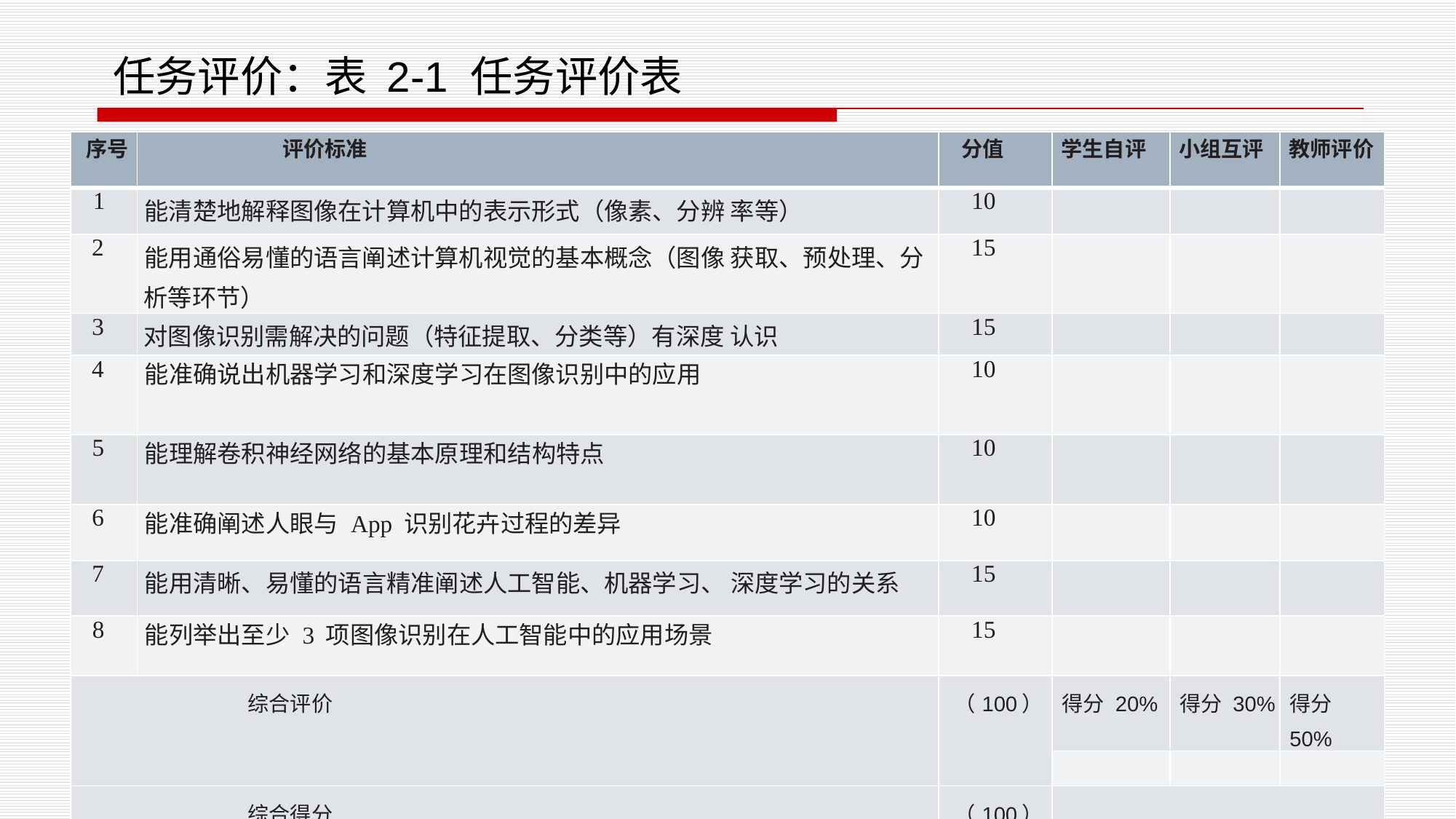

任务评价：表 2-1 任务评价表
| 序号 | 评价标准 | 分值 | 学生自评 | 小组互评 | 教师评价 |
| --- | --- | --- | --- | --- | --- |
| 1 | 能清楚地解释图像在计算机中的表示形式（像素、分辨 率等） | 10 |  |  |  |
| 2 | 能用通俗易懂的语言阐述计算机视觉的基本概念（图像 获取、预处理、分析等环节） | 15 |  |  |  |
| 3 | 对图像识别需解决的问题（特征提取、分类等）有深度 认识 | 15 |  |  |  |
| 4 | 能准确说出机器学习和深度学习在图像识别中的应用 | 10 |  |  |  |
| 5 | 能理解卷积神经网络的基本原理和结构特点 | 10 |  |  |  |
| 6 | 能准确阐述人眼与 App 识别花卉过程的差异 | 10 |  |  |  |
| 7 | 能用清晰、易懂的语言精准阐述人工智能、机器学习、 深度学习的关系 | 15 |  |  |  |
| 8 | 能列举出至少 3 项图像识别在人工智能中的应用场景 | 15 |  |  |  |
| 综合评价 |  | （100） | 得分 20% | 得分 30% | 得分 50% |
|  |  |  |  |  |  |
| 综合得分 |  | （100） |  |  |  |
58